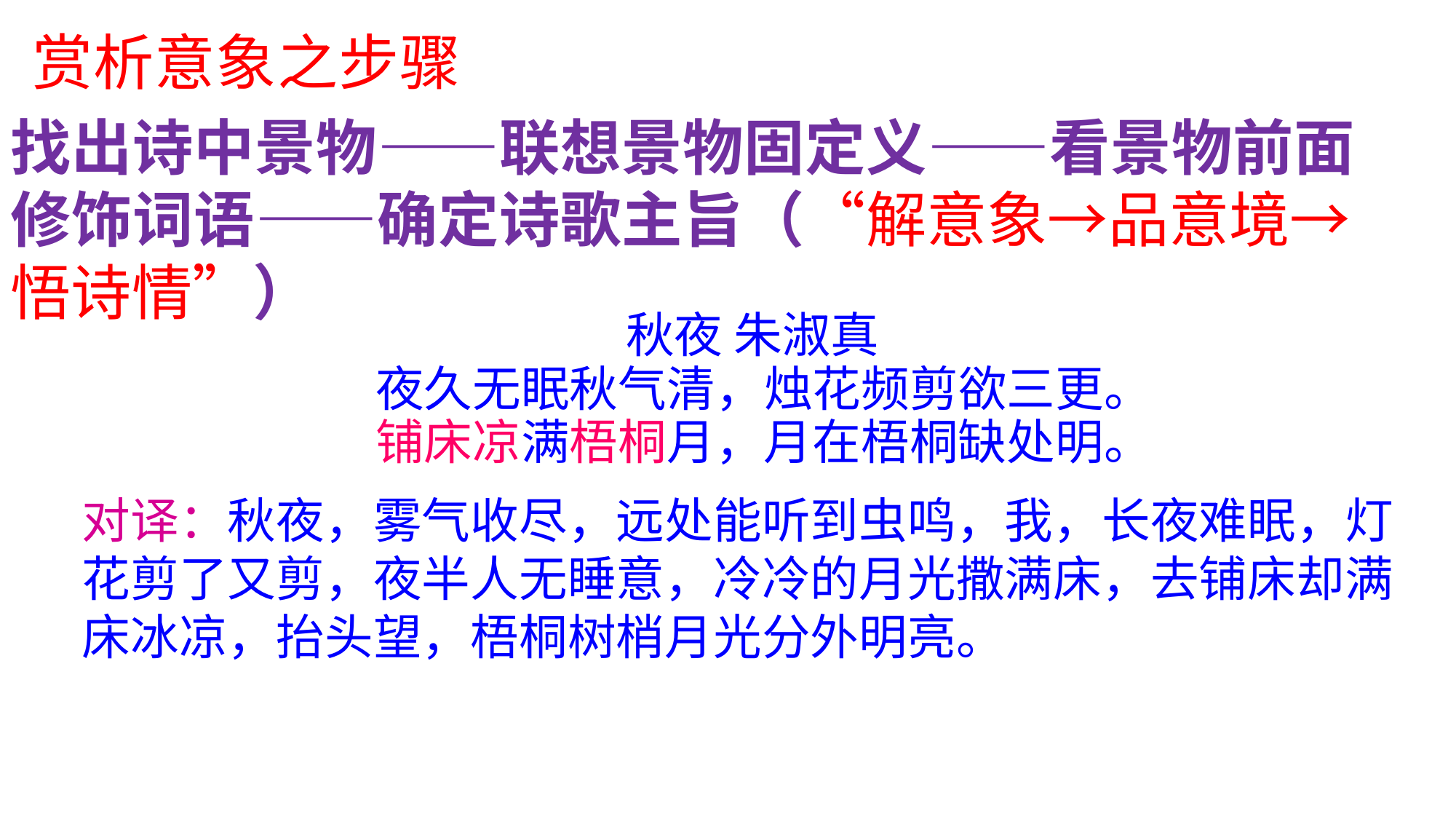

赏析意象之步骤
找出诗中景物——联想景物固定义——看景物前面修饰词语——确定诗歌主旨（“解意象→品意境→悟诗情”）

秋夜 朱淑真
 夜久无眠秋气清，烛花频剪欲三更。
 铺床凉满梧桐月，月在梧桐缺处明。
对译：秋夜，雾气收尽，远处能听到虫鸣，我，长夜难眠，灯花剪了又剪，夜半人无睡意，冷冷的月光撒满床，去铺床却满床冰凉，抬头望，梧桐树梢月光分外明亮。